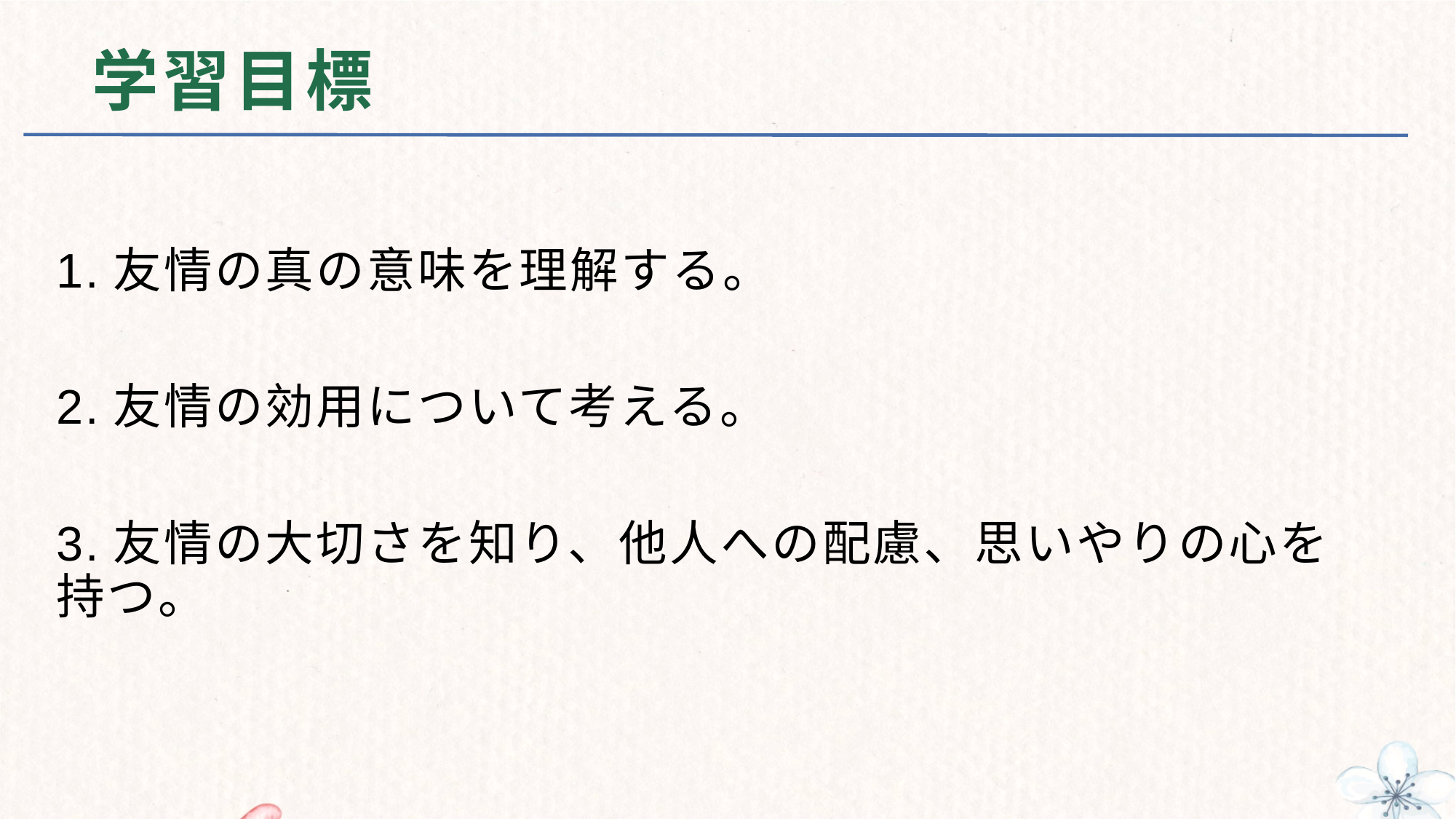

# 学習目標
1.友情の真の意味を理解する。

2.友情の効用について考える。

3.友情の大切さを知り、他人への配慮、思いやりの心を持つ。